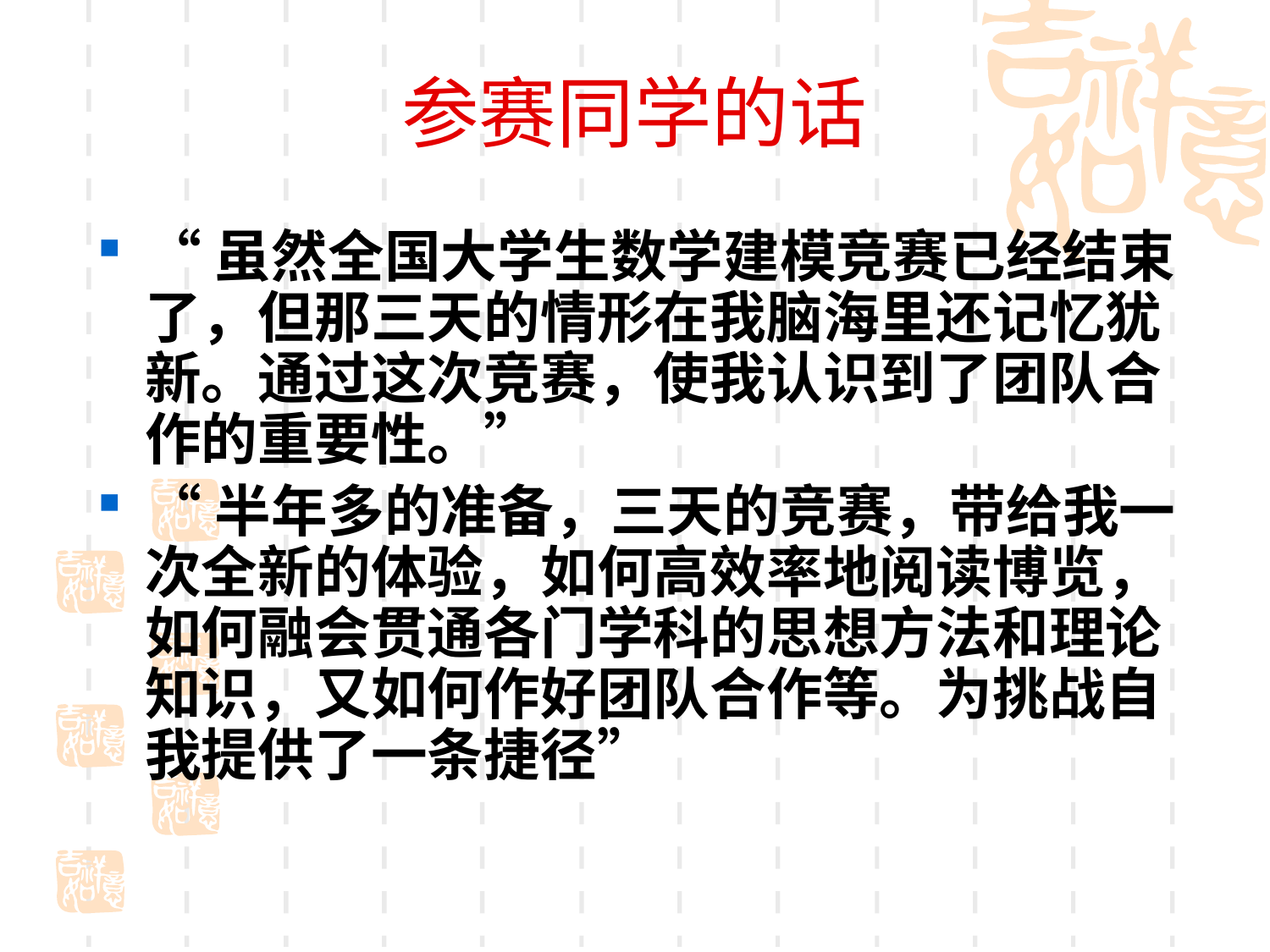

# 参赛同学的话
“虽然全国大学生数学建模竞赛已经结束了，但那三天的情形在我脑海里还记忆犹新。通过这次竞赛，使我认识到了团队合作的重要性。”
“半年多的准备，三天的竞赛，带给我一次全新的体验，如何高效率地阅读博览，如何融会贯通各门学科的思想方法和理论知识，又如何作好团队合作等。为挑战自我提供了一条捷径”